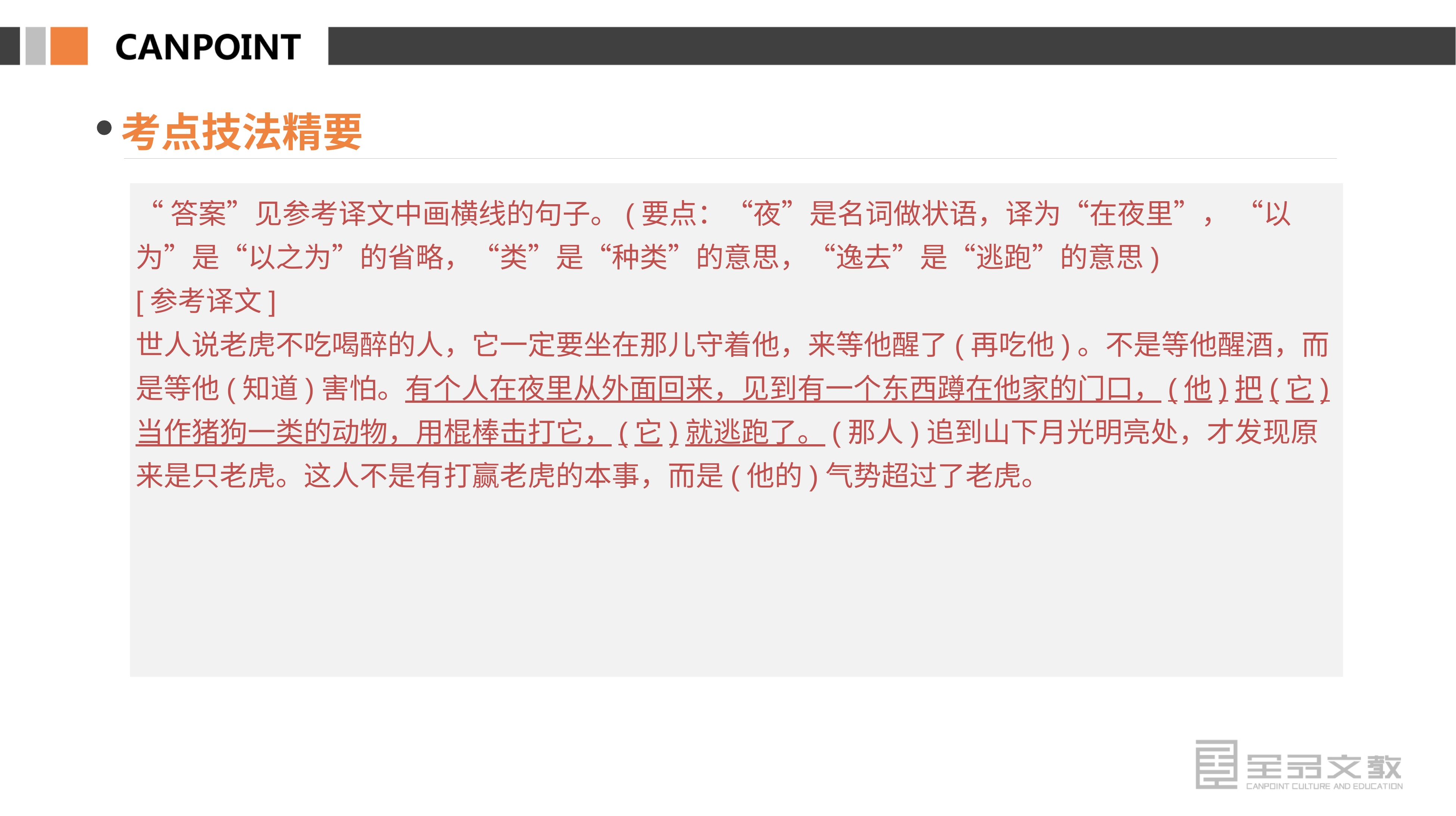

考点技法精要

“答案”见参考译文中画横线的句子。(要点：“夜”是名词做状语，译为“在夜里”， “以为”是“以之为”的省略，“类”是“种类”的意思，“逸去”是“逃跑”的意思)
[参考译文]
世人说老虎不吃喝醉的人，它一定要坐在那儿守着他，来等他醒了(再吃他)。不是等他醒酒，而是等他(知道)害怕。有个人在夜里从外面回来，见到有一个东西蹲在他家的门口，(他)把(它)当作猪狗一类的动物，用棍棒击打它，(它)就逃跑了。(那人)追到山下月光明亮处，才发现原来是只老虎。这人不是有打赢老虎的本事，而是(他的)气势超过了老虎。